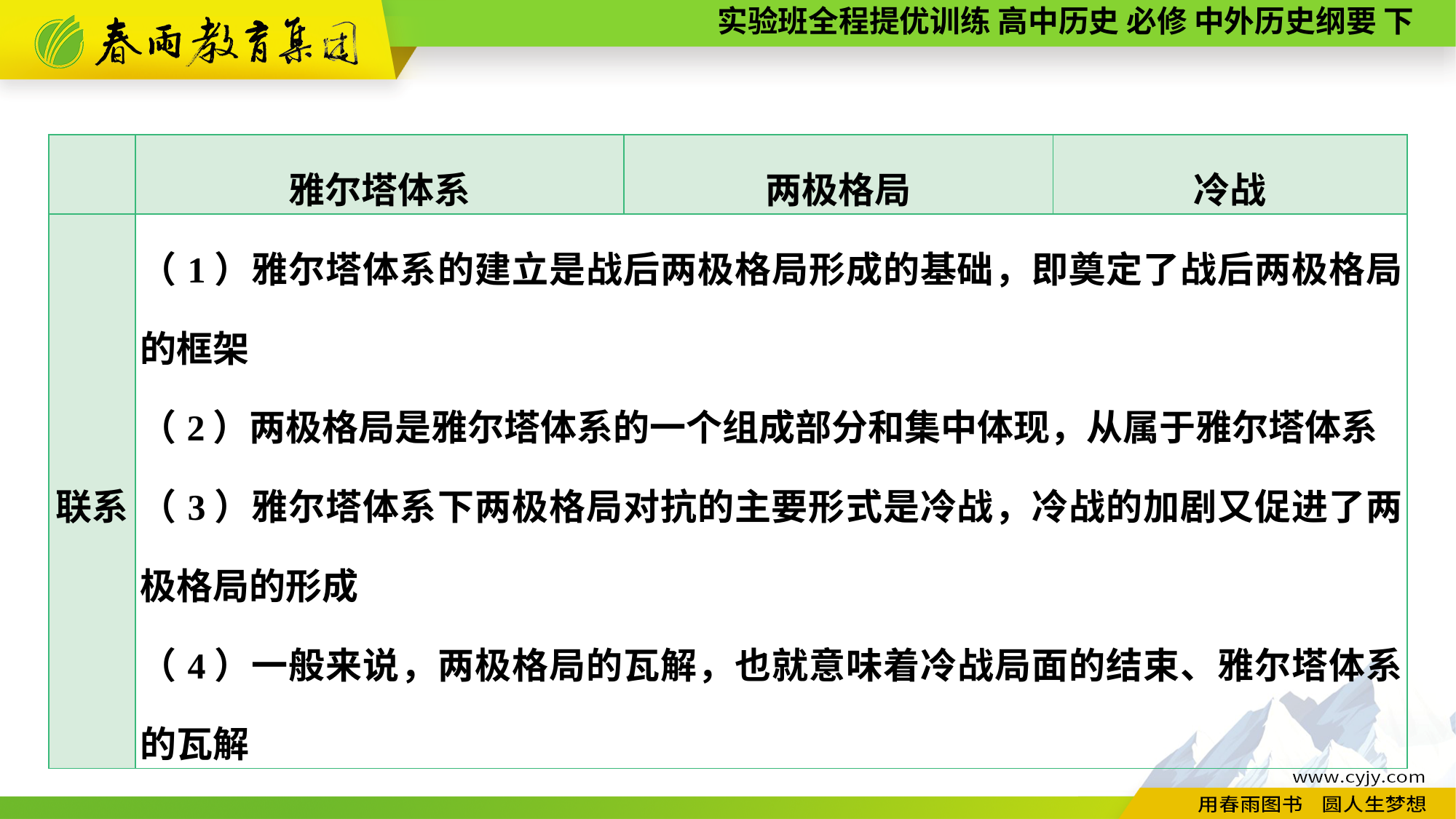

|  | 雅尔塔体系 | 两极格局 | 冷战 |
| --- | --- | --- | --- |
| 联系 | （1）雅尔塔体系的建立是战后两极格局形成的基础，即奠定了战后两极格局的框架 （2）两极格局是雅尔塔体系的一个组成部分和集中体现，从属于雅尔塔体系 （3）雅尔塔体系下两极格局对抗的主要形式是冷战，冷战的加剧又促进了两极格局的形成 （4）一般来说，两极格局的瓦解，也就意味着冷战局面的结束、雅尔塔体系的瓦解 |  |  |